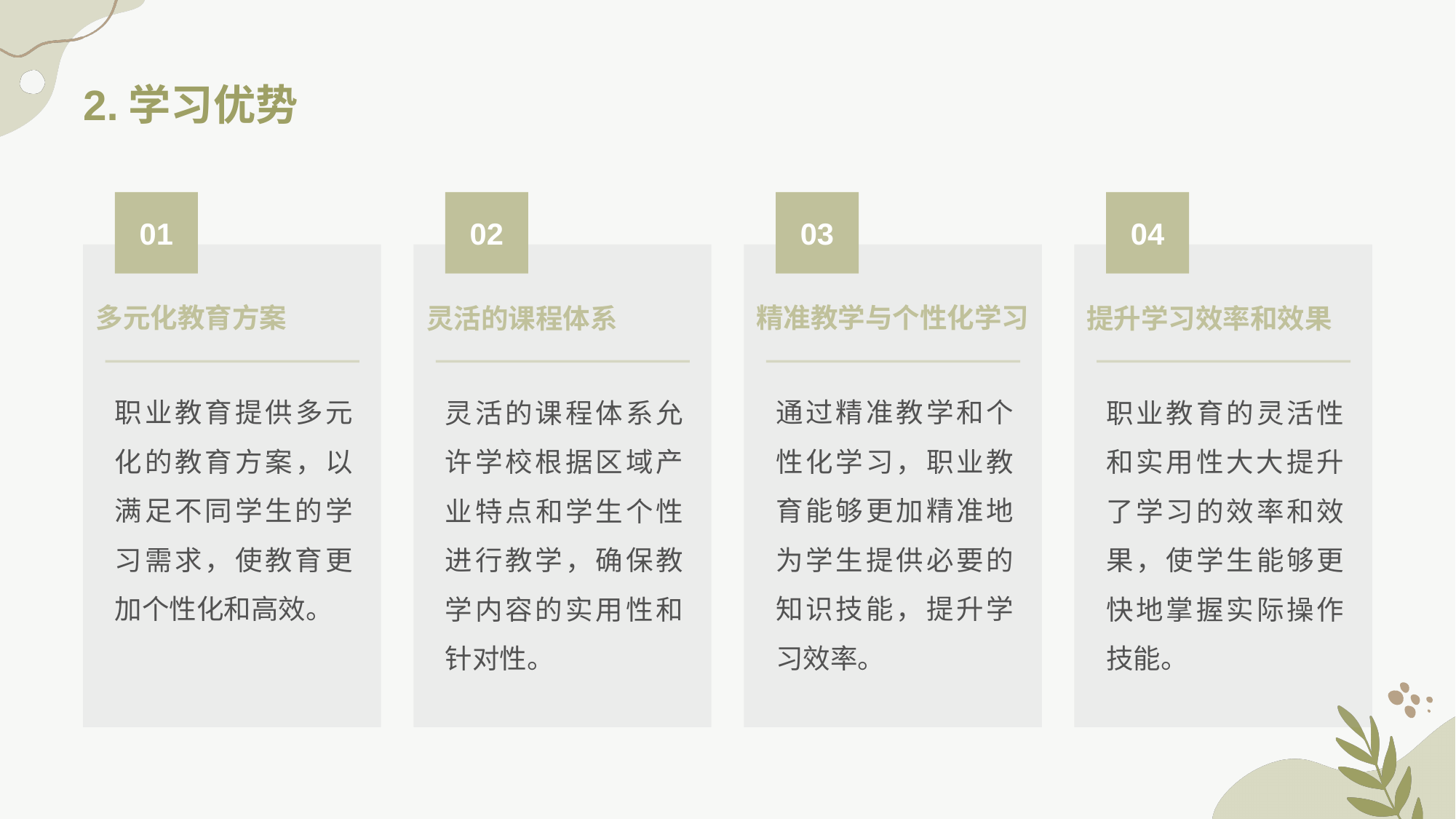

2.学习优势
01
02
03
04

多元化教育方案
精准教学与个性化学习
灵活的课程体系
提升学习效率和效果
职业教育提供多元化的教育方案，以满足不同学生的学习需求，使教育更加个性化和高效。
通过精准教学和个性化学习，职业教育能够更加精准地为学生提供必要的知识技能，提升学习效率。
灵活的课程体系允许学校根据区域产业特点和学生个性进行教学，确保教学内容的实用性和针对性。
职业教育的灵活性和实用性大大提升了学习的效率和效果，使学生能够更快地掌握实际操作技能。